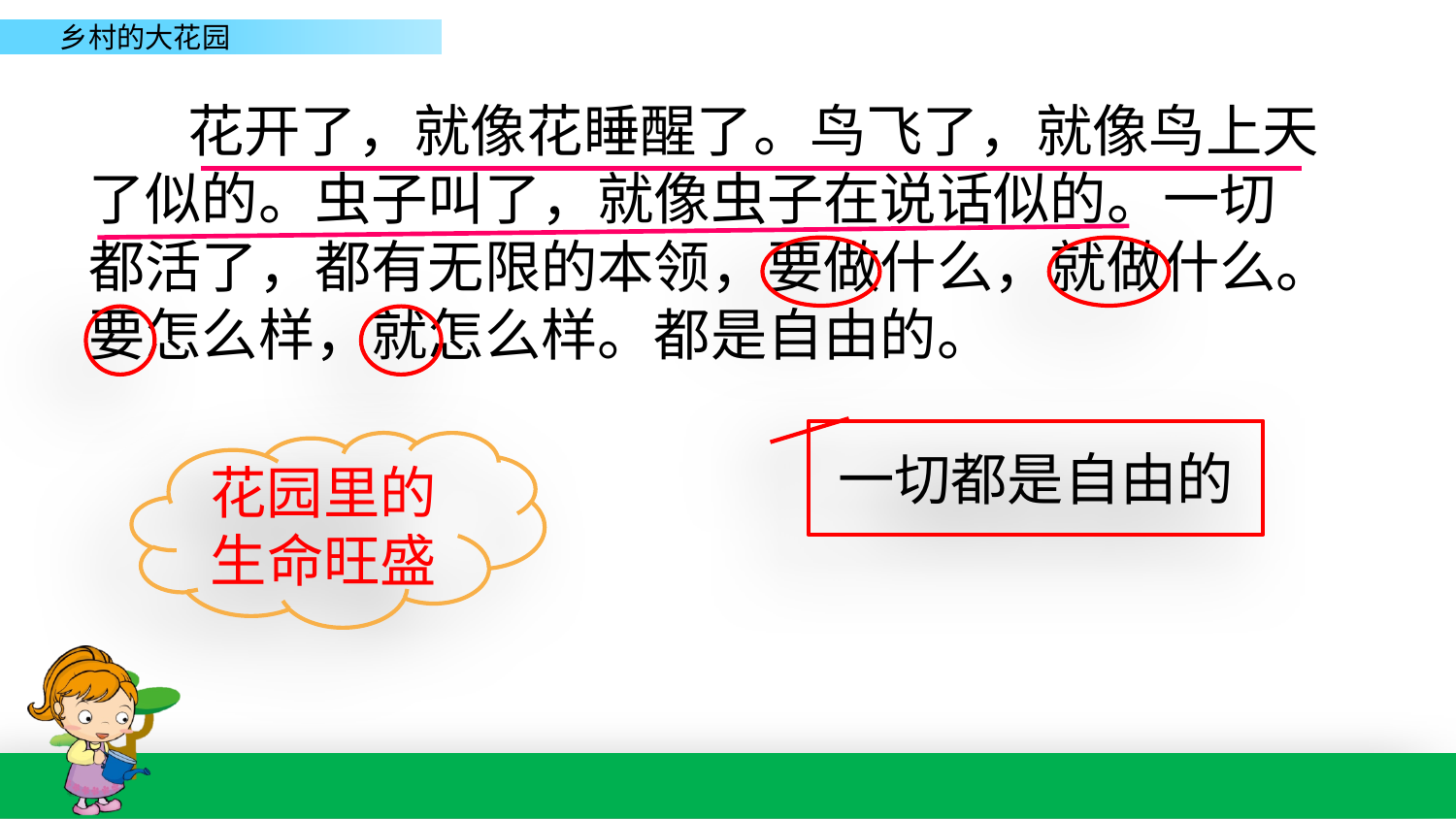

花开了，就像花睡醒了。鸟飞了，就像鸟上天了似的。虫子叫了，就像虫子在说话似的。一切都活了，都有无限的本领，要做什么，就做什么。要怎么样，就怎么样。都是自由的。

一切都是自由的
花园里的生命旺盛